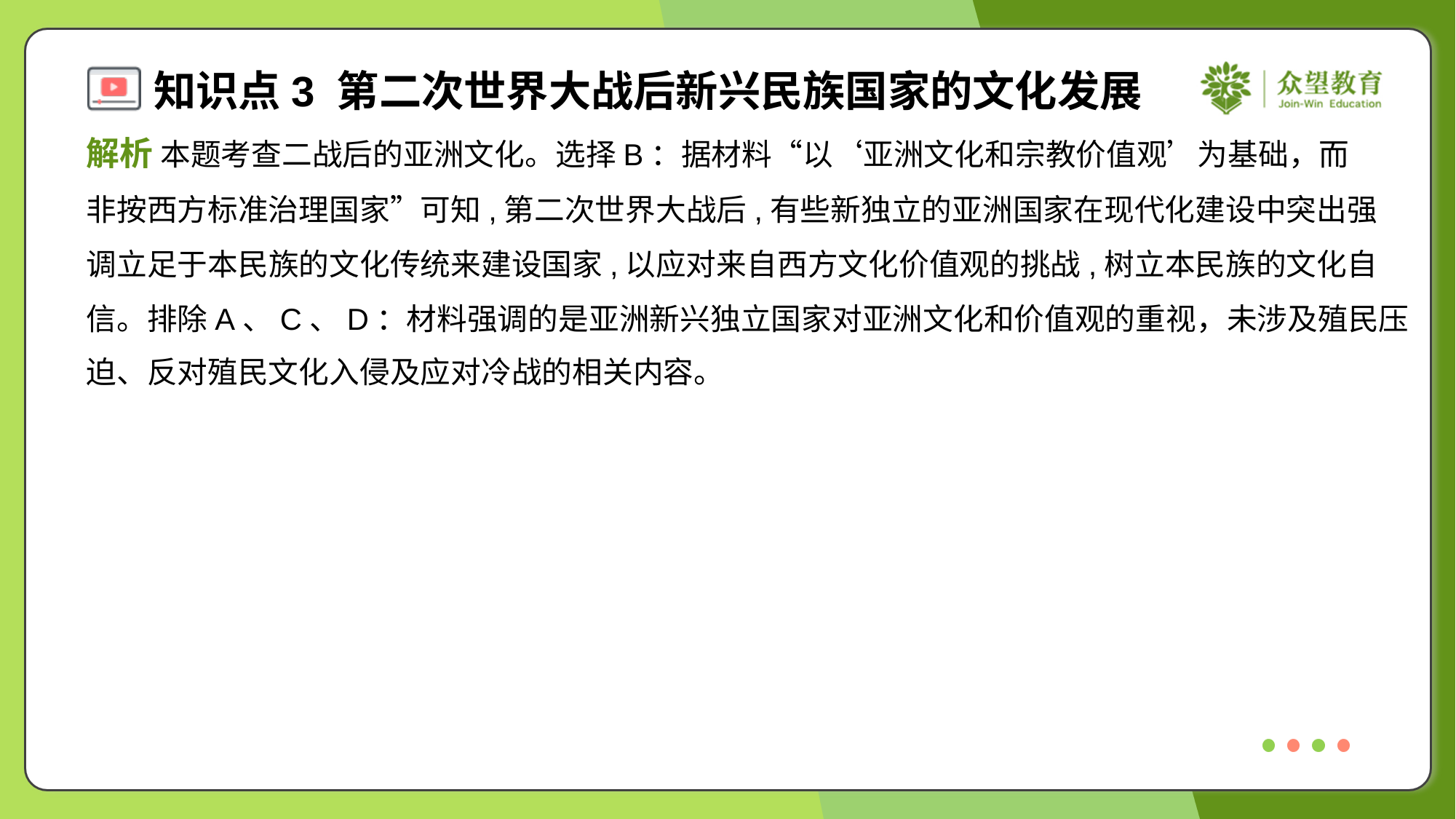

解析 本题考查二战后的亚洲文化。选择B：据材料“以‘亚洲文化和宗教价值观’为基础，而
非按西方标准治理国家”可知,第二次世界大战后,有些新独立的亚洲国家在现代化建设中突出强
调立足于本民族的文化传统来建设国家,以应对来自西方文化价值观的挑战,树立本民族的文化自
信。排除A、C、D：材料强调的是亚洲新兴独立国家对亚洲文化和价值观的重视，未涉及殖民压
迫、反对殖民文化入侵及应对冷战的相关内容。